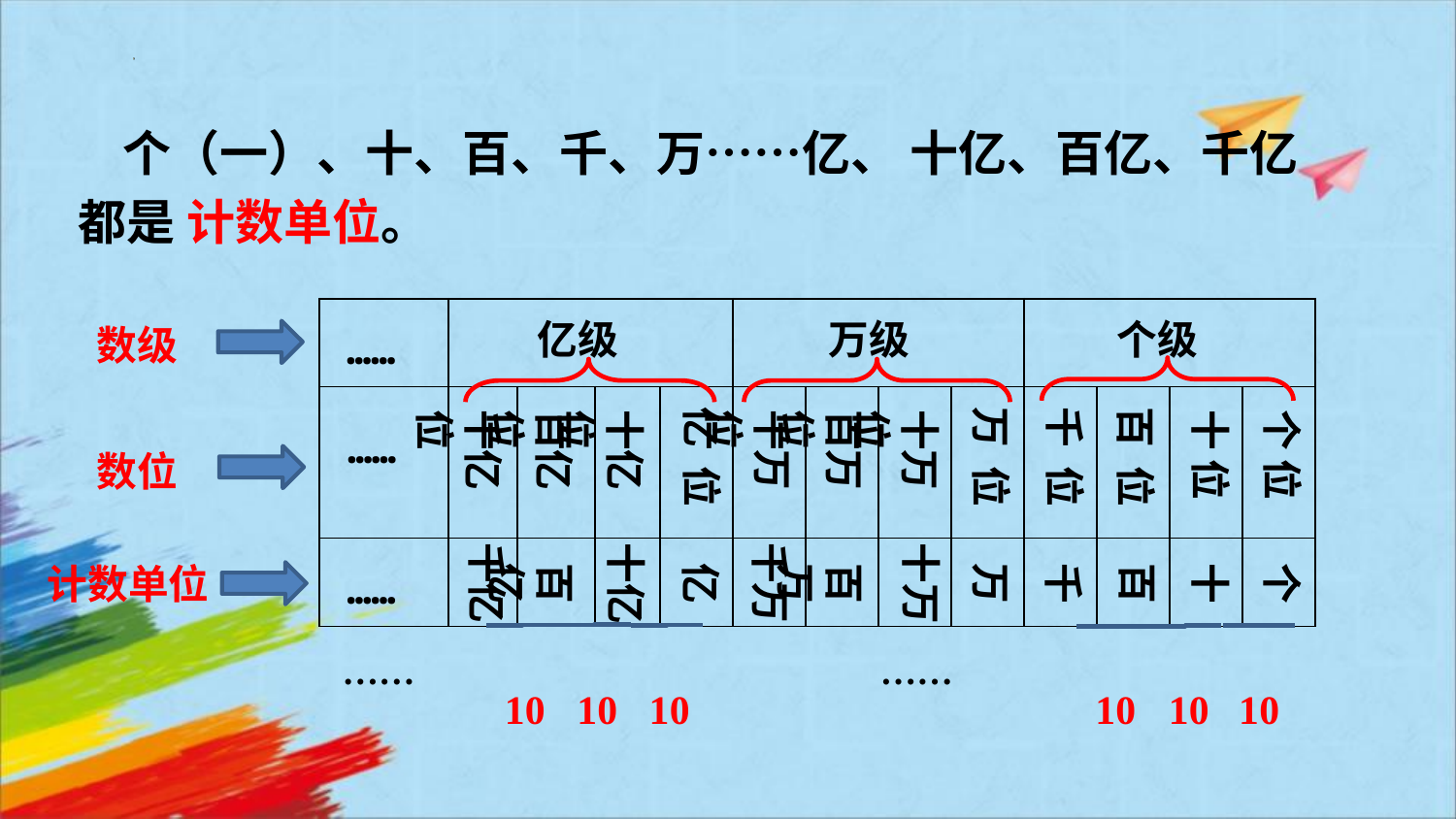

个（一）、十、百、千、万……亿、 十亿、百亿、千亿都是 计数单位。

|  |  |  |  |  |  |  |  |  |  |  |  |  |
| --- | --- | --- | --- | --- | --- | --- | --- | --- | --- | --- | --- | --- |
|  |  |  |  |  |  |  |  |  |  |  |  |  |
|  |  |  |  |  |  |  |  |  |  |  |  |  |
亿级
万级
个级
数级
……

亿  位
万  位
千  位
百  位
千亿位
百亿位
十亿位
千万位
百万位
十万位
十 位
个 位

……
数位
千亿
千万
十亿
十万
百亿
百万
亿
万
千
百
十
个
……

计数单位
……
……
10
10
10
10
10
10